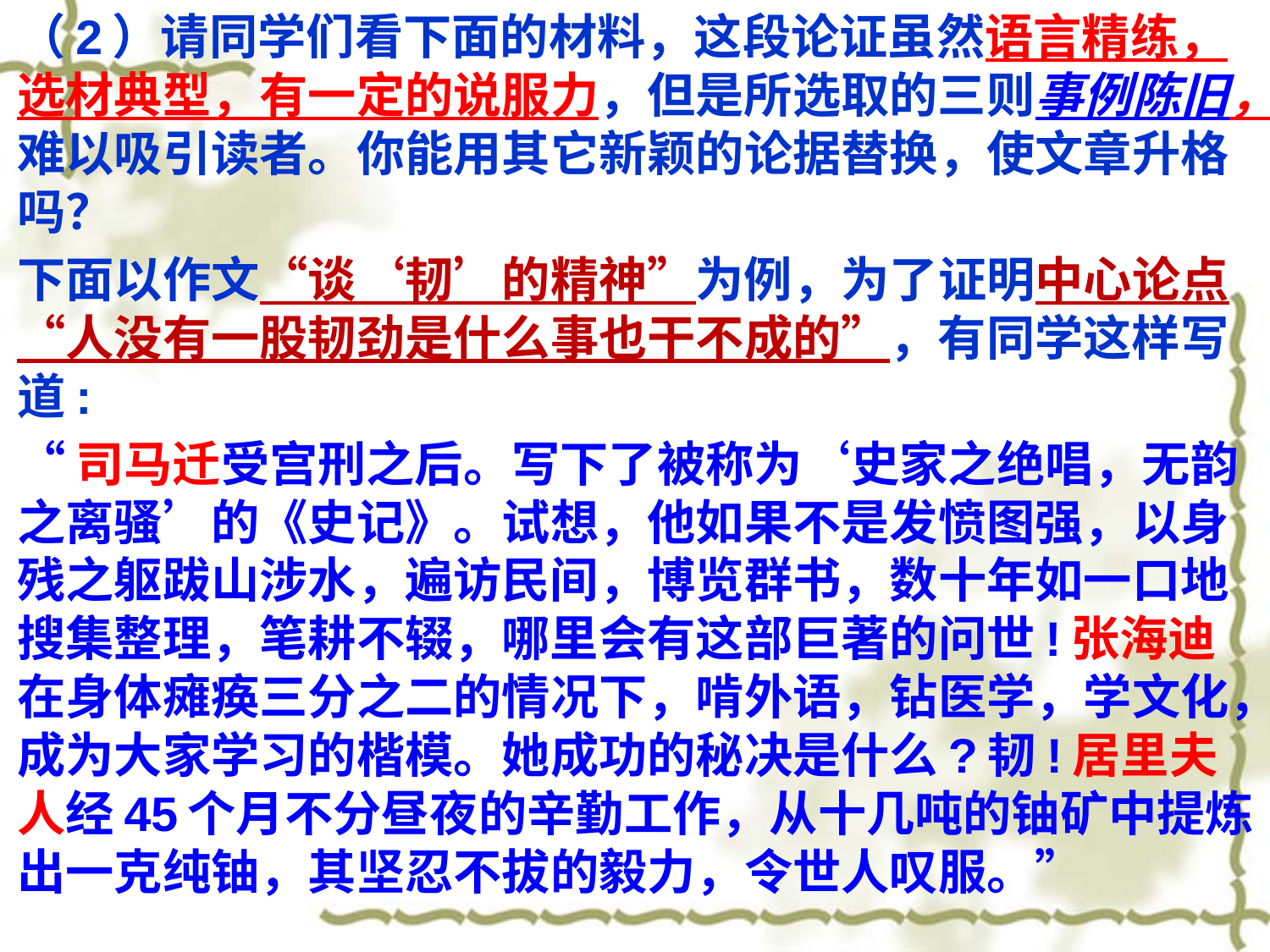

（2）请同学们看下面的材料，这段论证虽然语言精练，选材典型，有一定的说服力，但是所选取的三则事例陈旧，难以吸引读者。你能用其它新颖的论据替换，使文章升格吗？
下面以作文“谈‘韧’的精神”为例，为了证明中心论点“人没有一股韧劲是什么事也干不成的”，有同学这样写道:
“司马迁受宫刑之后。写下了被称为‘史家之绝唱，无韵之离骚’的《史记》。试想，他如果不是发愤图强，以身残之躯跋山涉水，遍访民间，博览群书，数十年如一口地搜集整理，笔耕不辍，哪里会有这部巨著的问世!张海迪在身体瘫痪三分之二的情况下，啃外语，钻医学，学文化，成为大家学习的楷模。她成功的秘决是什么?韧!居里夫人经45个月不分昼夜的辛勤工作，从十几吨的铀矿中提炼出一克纯铀，其坚忍不拔的毅力，令世人叹服。”